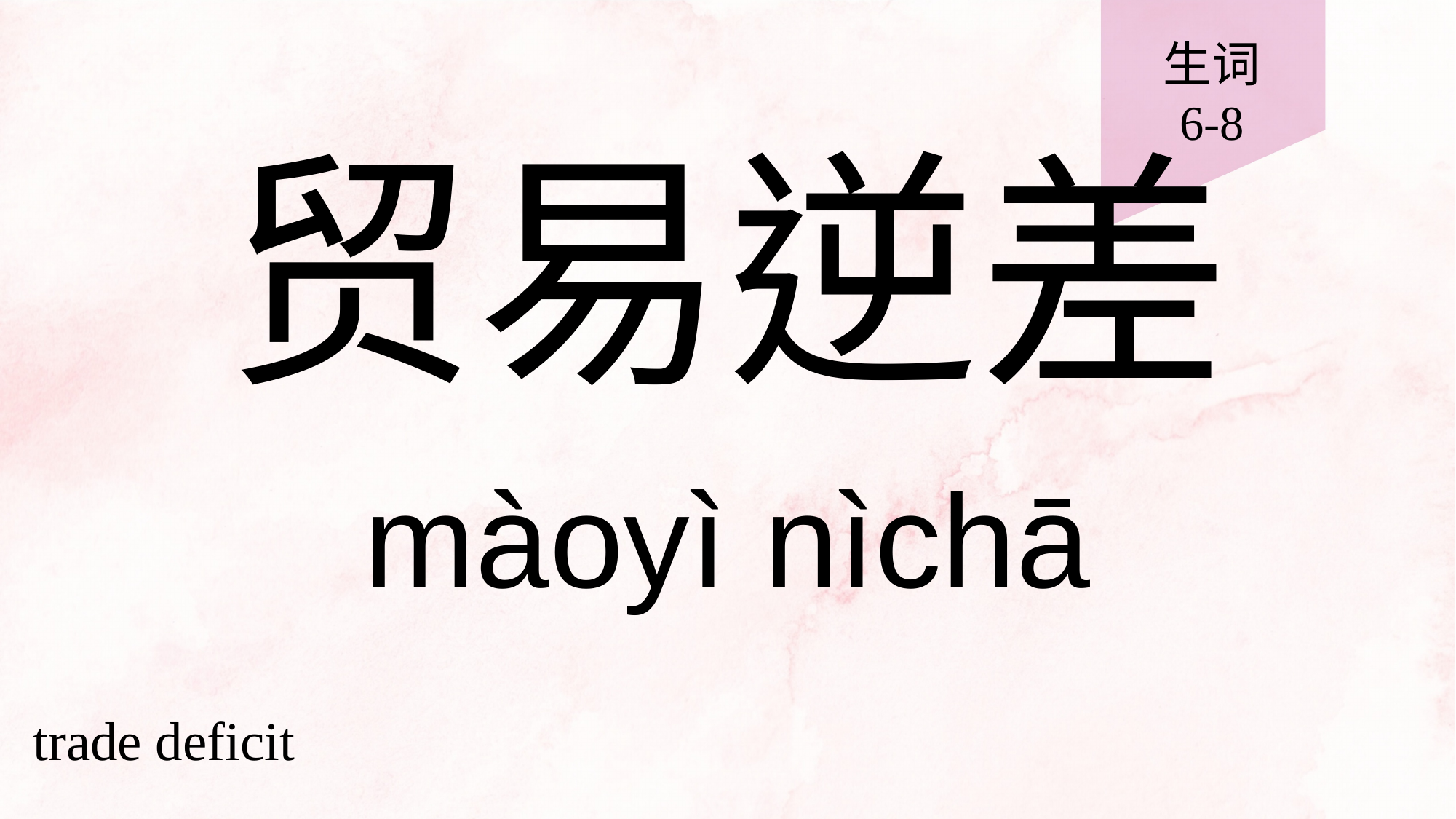

生词
6-8
# 贸易逆差
màoyì nìchā
trade deficit